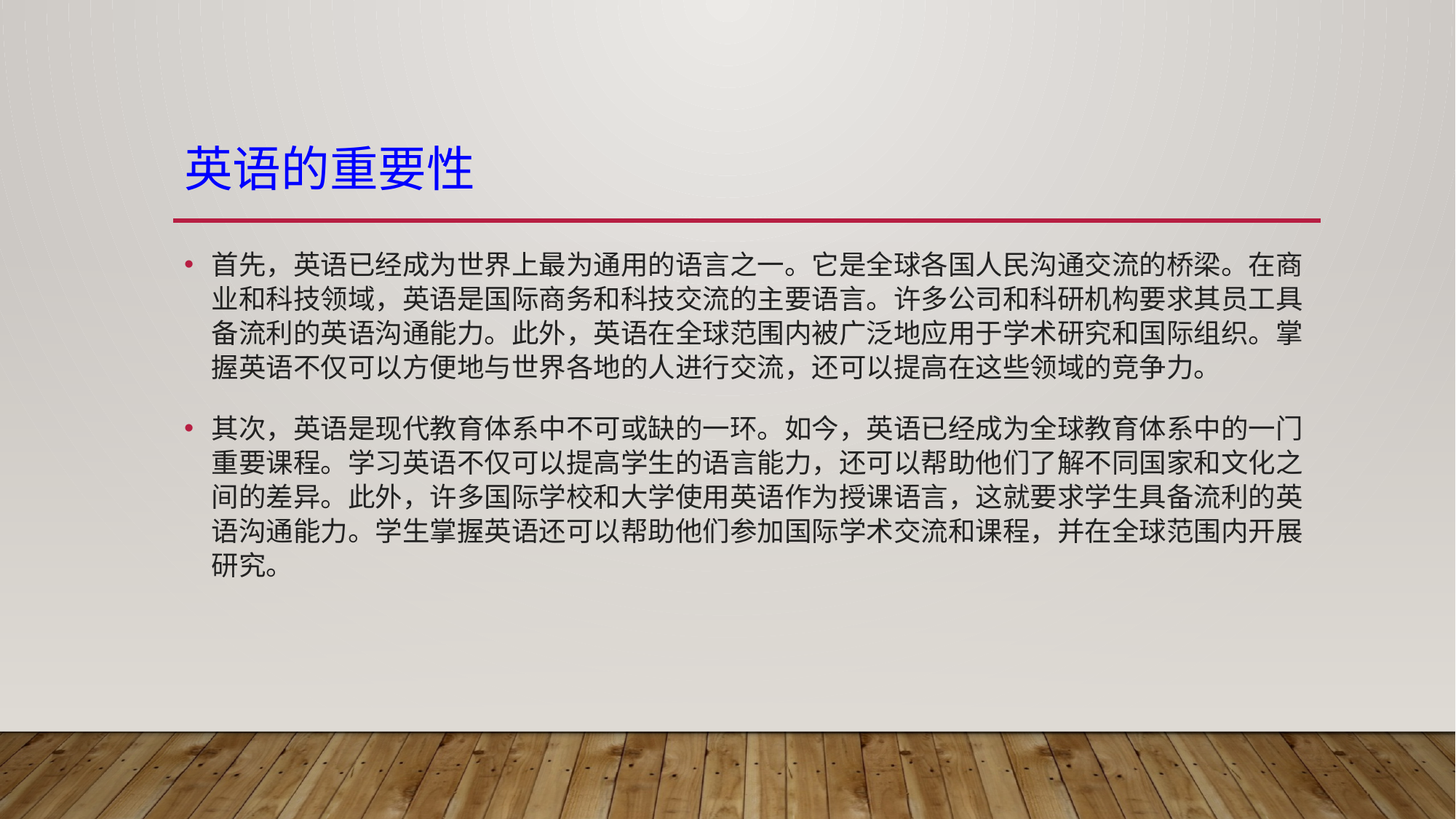

# 英语的重要性
首先，英语已经成为世界上最为通用的语言之一。它是全球各国人民沟通交流的桥梁。在商业和科技领域，英语是国际商务和科技交流的主要语言。许多公司和科研机构要求其员工具备流利的英语沟通能力。此外，英语在全球范围内被广泛地应用于学术研究和国际组织。掌握英语不仅可以方便地与世界各地的人进行交流，还可以提高在这些领域的竞争力。
其次，英语是现代教育体系中不可或缺的一环。如今，英语已经成为全球教育体系中的一门重要课程。学习英语不仅可以提高学生的语言能力，还可以帮助他们了解不同国家和文化之间的差异。此外，许多国际学校和大学使用英语作为授课语言，这就要求学生具备流利的英语沟通能力。学生掌握英语还可以帮助他们参加国际学术交流和课程，并在全球范围内开展研究。